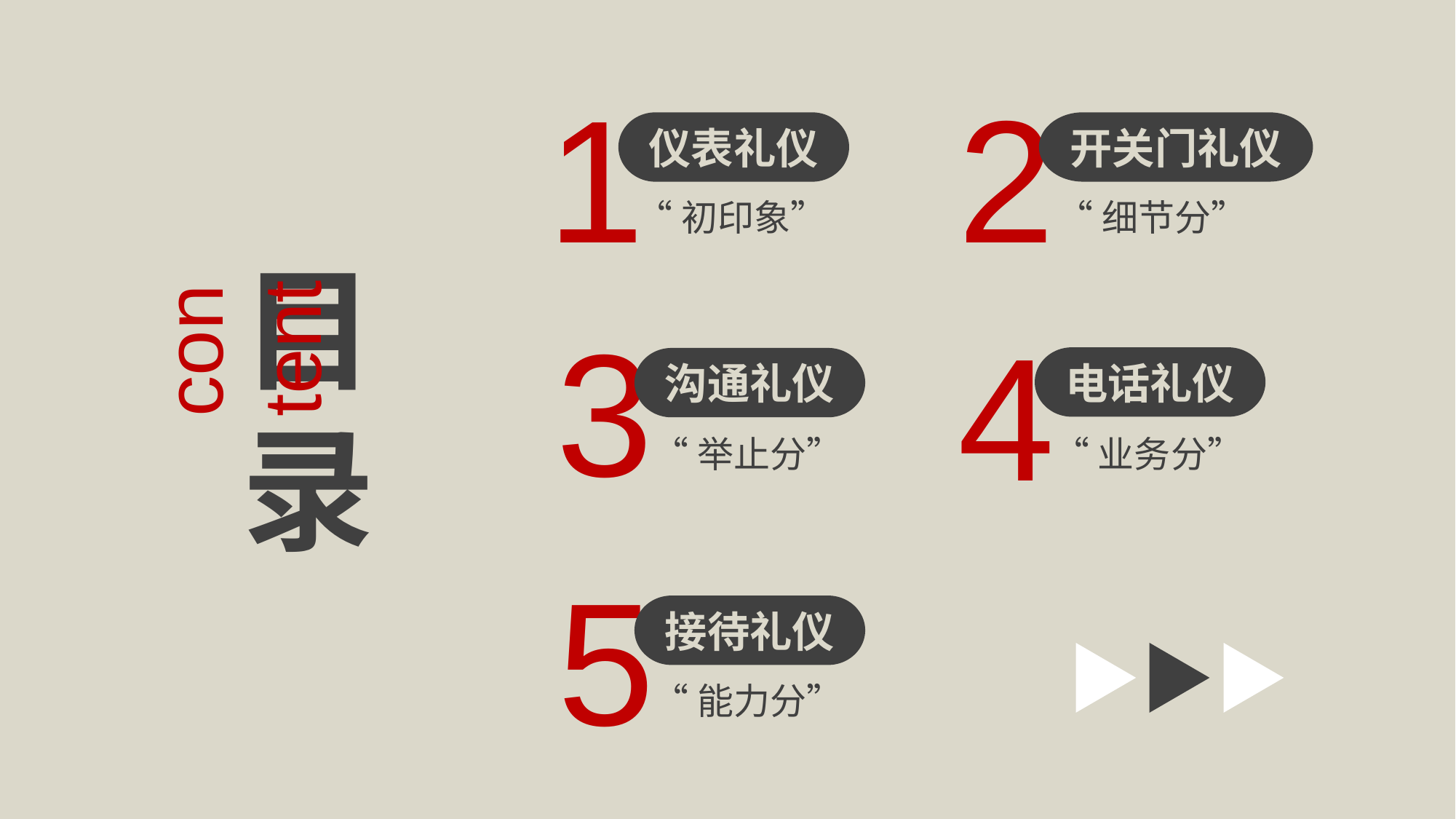

2
开关门礼仪
“细节分”
1
仪表礼仪
“初印象”
目
录
content
3
沟通礼仪
“举止分”
4
电话礼仪
“业务分”
5
接待礼仪
“能力分”